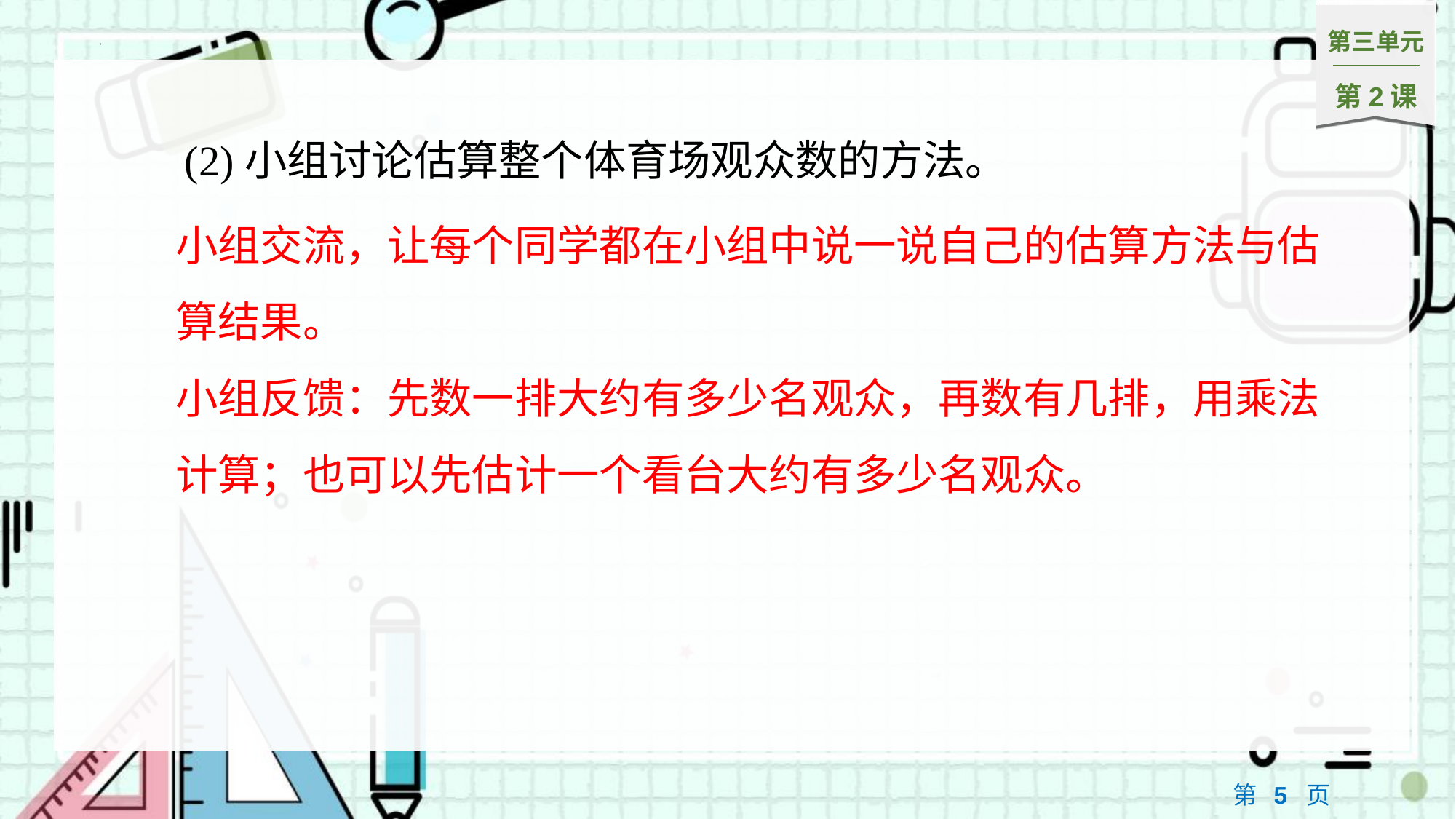

(2)小组讨论估算整个体育场观众数的方法。
小组交流，让每个同学都在小组中说一说自己的估算方法与估算结果。
小组反馈：先数一排大约有多少名观众，再数有几排，用乘法计算；也可以先估计一个看台大约有多少名观众。